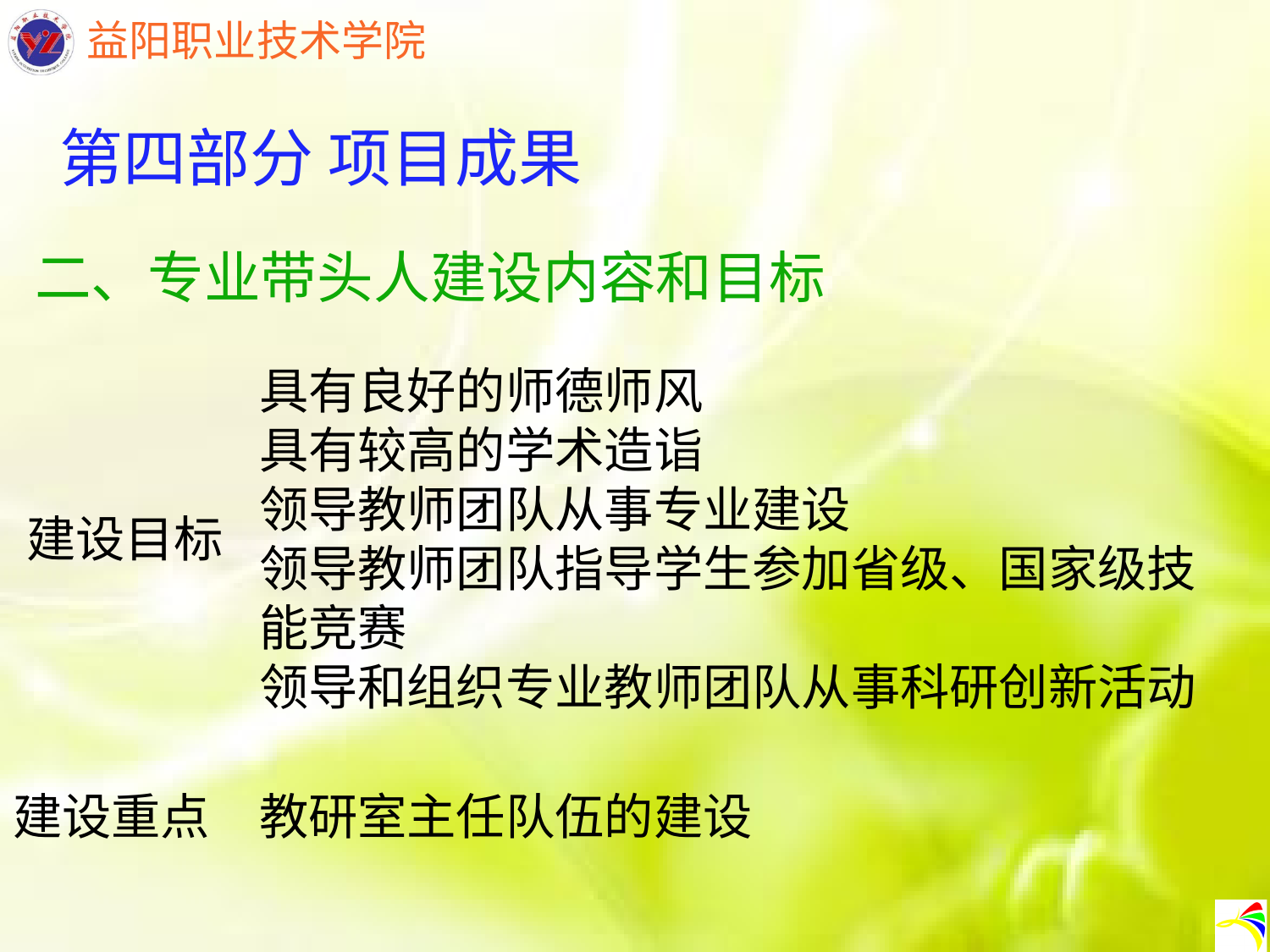

第四部分 项目成果
二、专业带头人建设内容和目标
具有良好的师德师风
具有较高的学术造诣
领导教师团队从事专业建设
领导教师团队指导学生参加省级、国家级技能竞赛
领导和组织专业教师团队从事科研创新活动
建设目标
建设重点
教研室主任队伍的建设